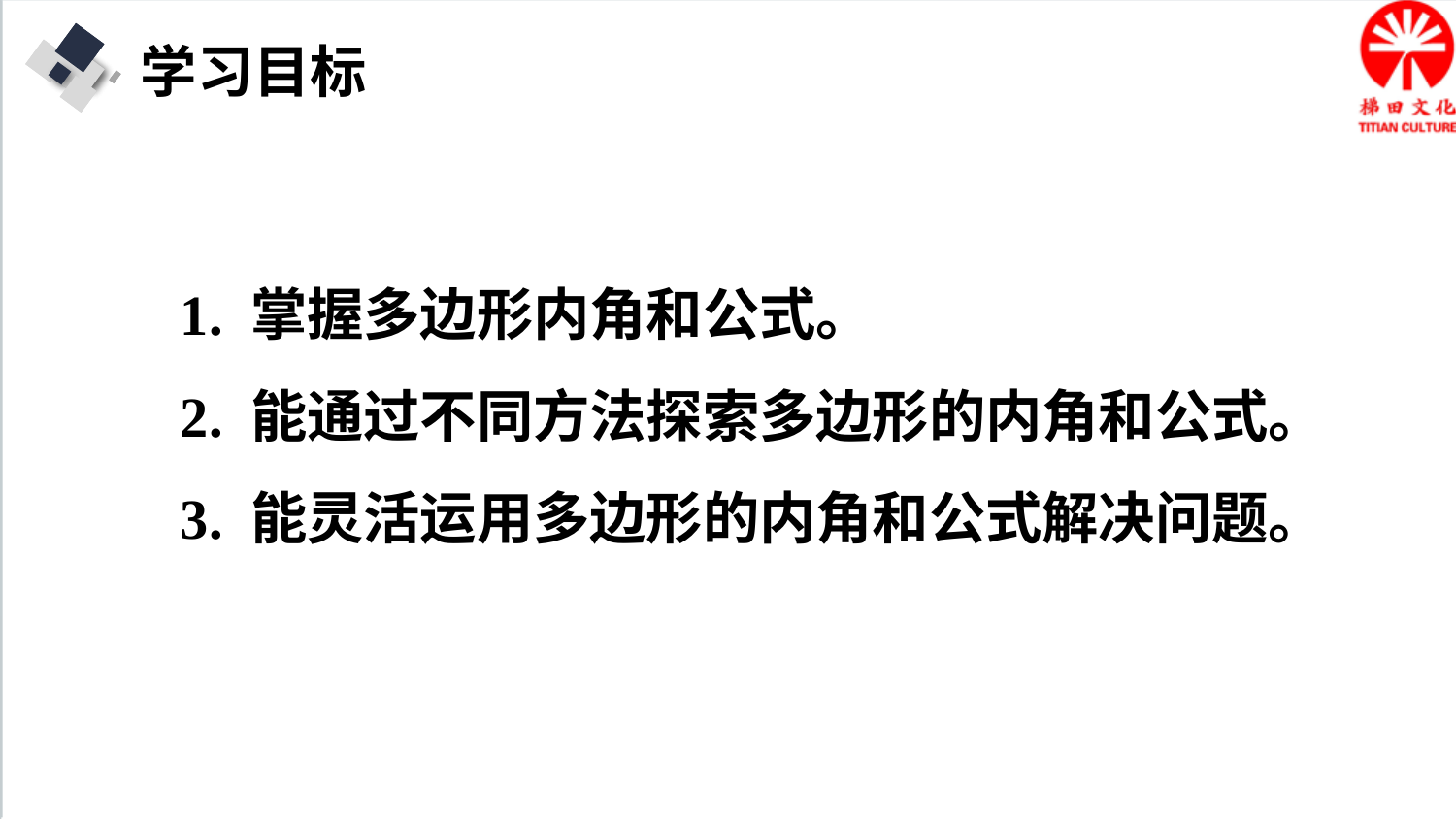

学习目标

1. 掌握多边形内角和公式。
2. 能通过不同方法探索多边形的内角和公式。
3. 能灵活运用多边形的内角和公式解决问题。